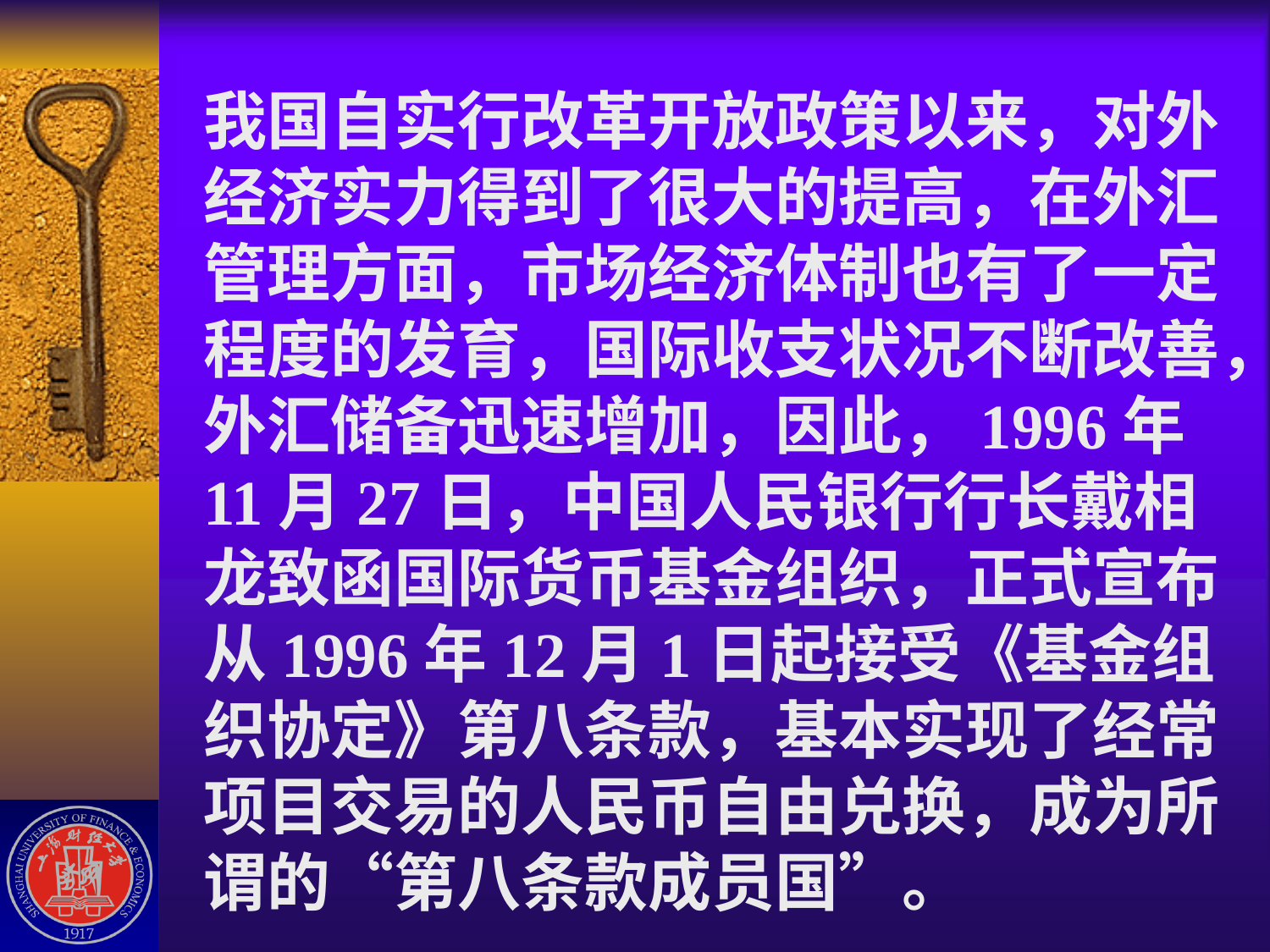

# 我国自实行改革开放政策以来，对外经济实力得到了很大的提高，在外汇管理方面，市场经济体制也有了一定程度的发育，国际收支状况不断改善，外汇储备迅速增加，因此，1996年11月27日，中国人民银行行长戴相龙致函国际货币基金组织，正式宣布从1996年12月1日起接受《基金组织协定》第八条款，基本实现了经常项目交易的人民币自由兑换，成为所谓的“第八条款成员国”。